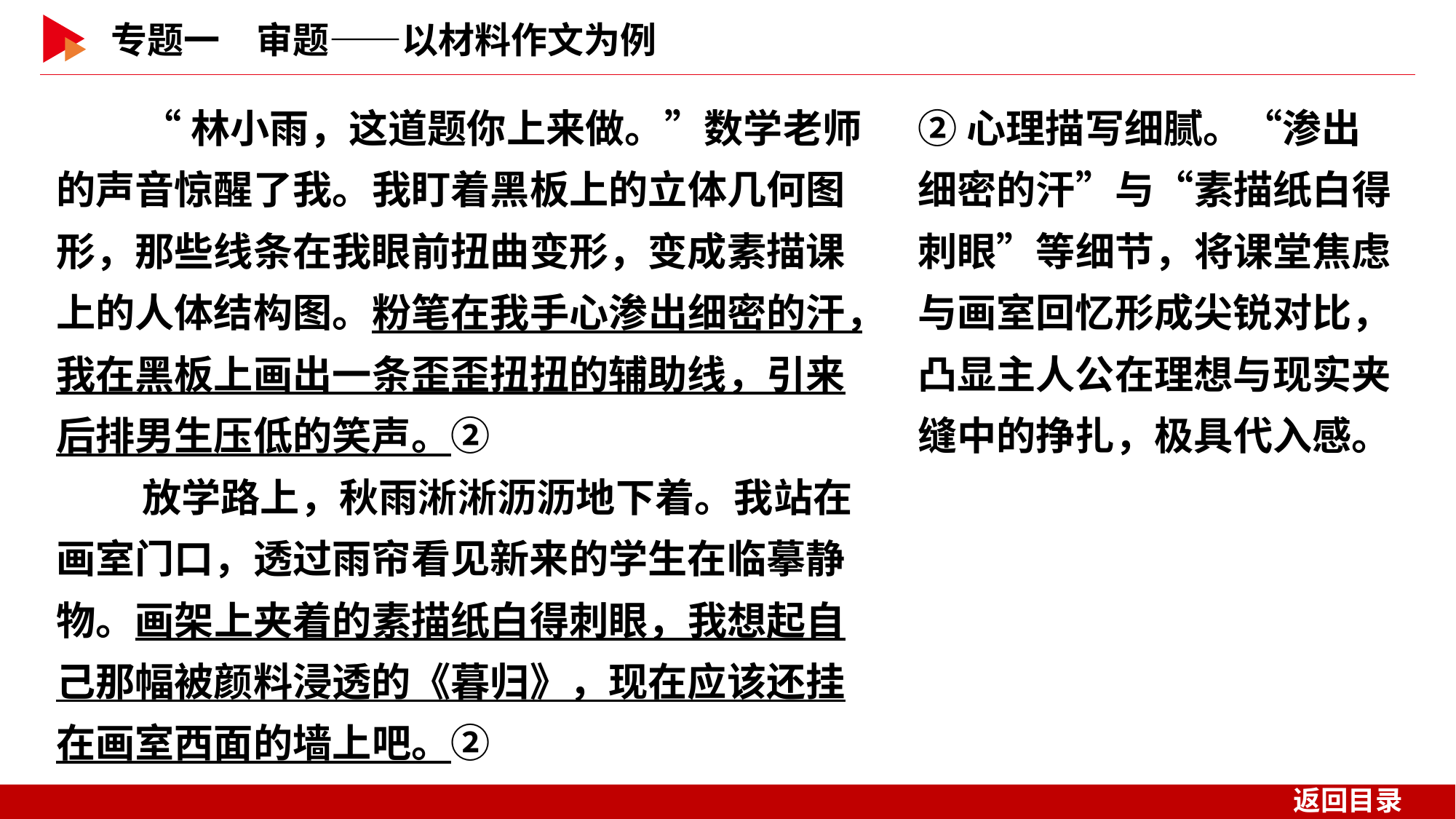

“林小雨，这道题你上来做。”数学老师的声音惊醒了我。我盯着黑板上的立体几何图形，那些线条在我眼前扭曲变形，变成素描课上的人体结构图。粉笔在我手心渗出细密的汗，我在黑板上画出一条歪歪扭扭的辅助线，引来后排男生压低的笑声。②
放学路上，秋雨淅淅沥沥地下着。我站在画室门口，透过雨帘看见新来的学生在临摹静物。画架上夹着的素描纸白得刺眼，我想起自己那幅被颜料浸透的《暮归》，现在应该还挂在画室西面的墙上吧。②
②心理描写细腻。“渗出细密的汗”与“素描纸白得刺眼”等细节，将课堂焦虑与画室回忆形成尖锐对比，凸显主人公在理想与现实夹缝中的挣扎，极具代入感。